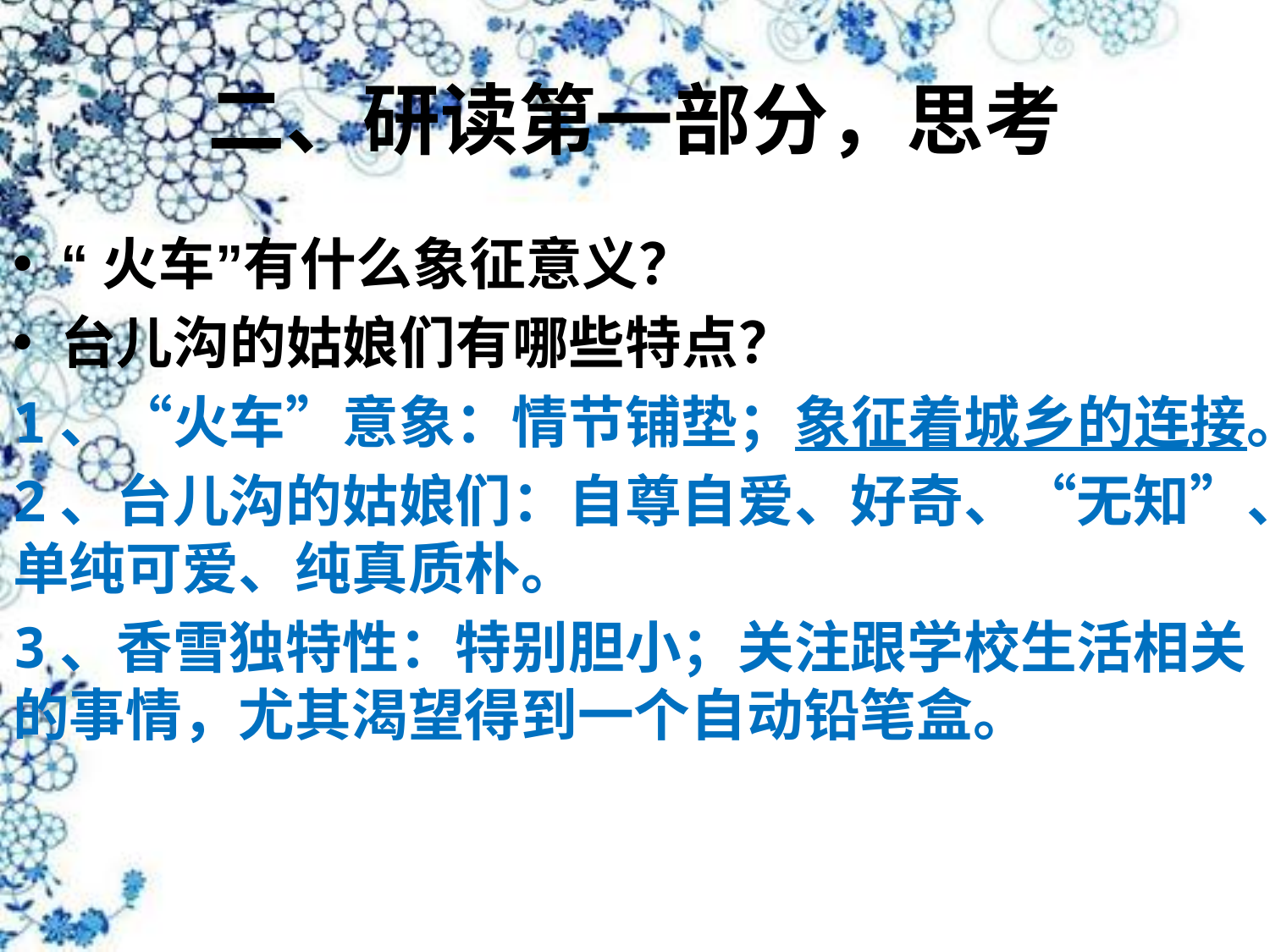

# 二、研读第一部分，思考
“火车”有什么象征意义？
台儿沟的姑娘们有哪些特点？
1、“火车”意象：情节铺垫；象征着城乡的连接。
2、台儿沟的姑娘们：自尊自爱、好奇、“无知”、单纯可爱、纯真质朴。
3、香雪独特性：特别胆小；关注跟学校生活相关的事情，尤其渴望得到一个自动铅笔盒。